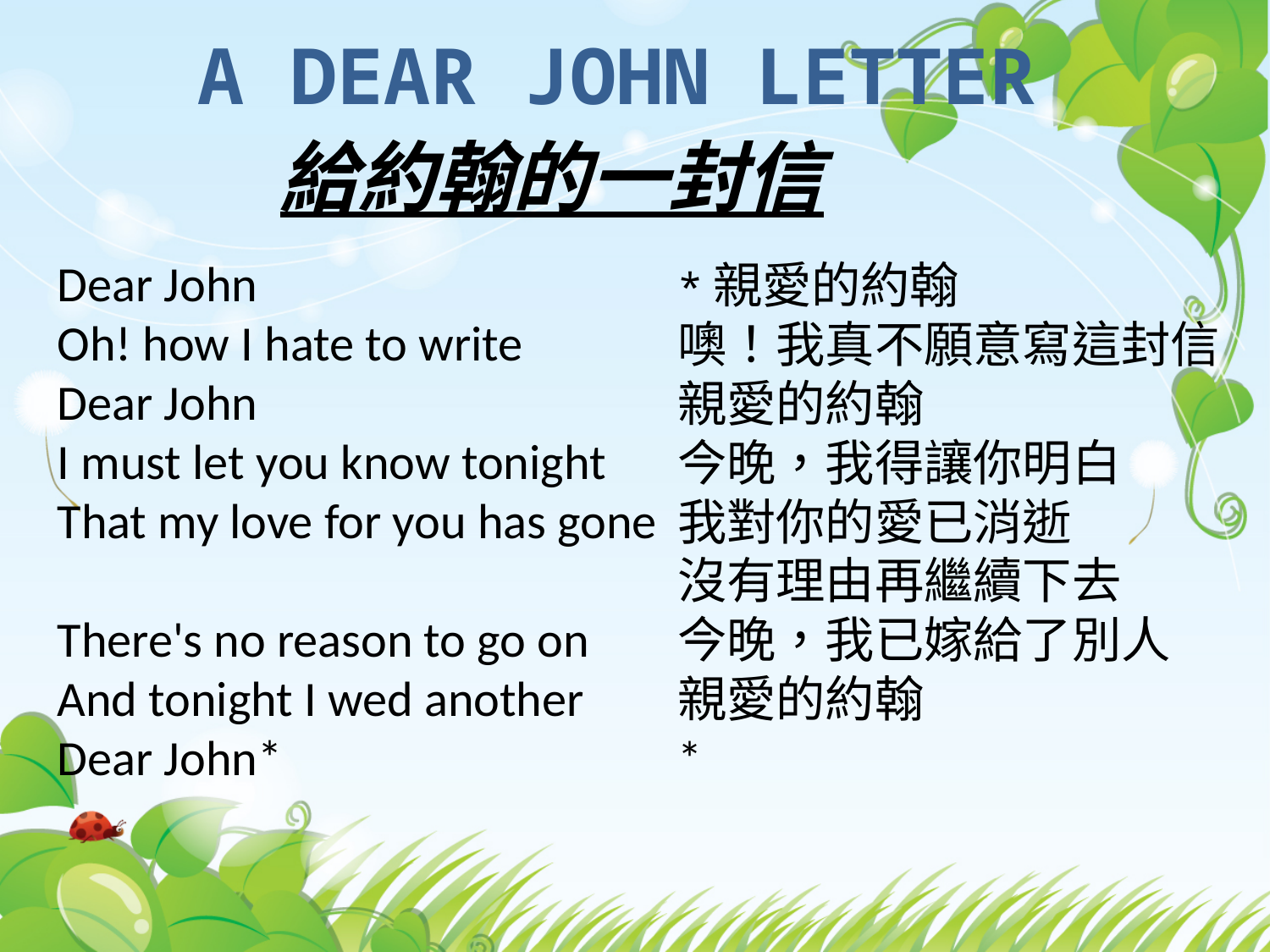

A DEAR JOHN LETTER
給約翰的一封信
Dear John
Oh! how I hate to write
Dear John
I must let you know tonight
That my love for you has gone
There's no reason to go on
And tonight I wed another
Dear John*
*親愛的約翰
噢！我真不願意寫這封信
親愛的約翰
今晚，我得讓你明白
我對你的愛已消逝
沒有理由再繼續下去
今晚，我已嫁給了別人
親愛的約翰
*